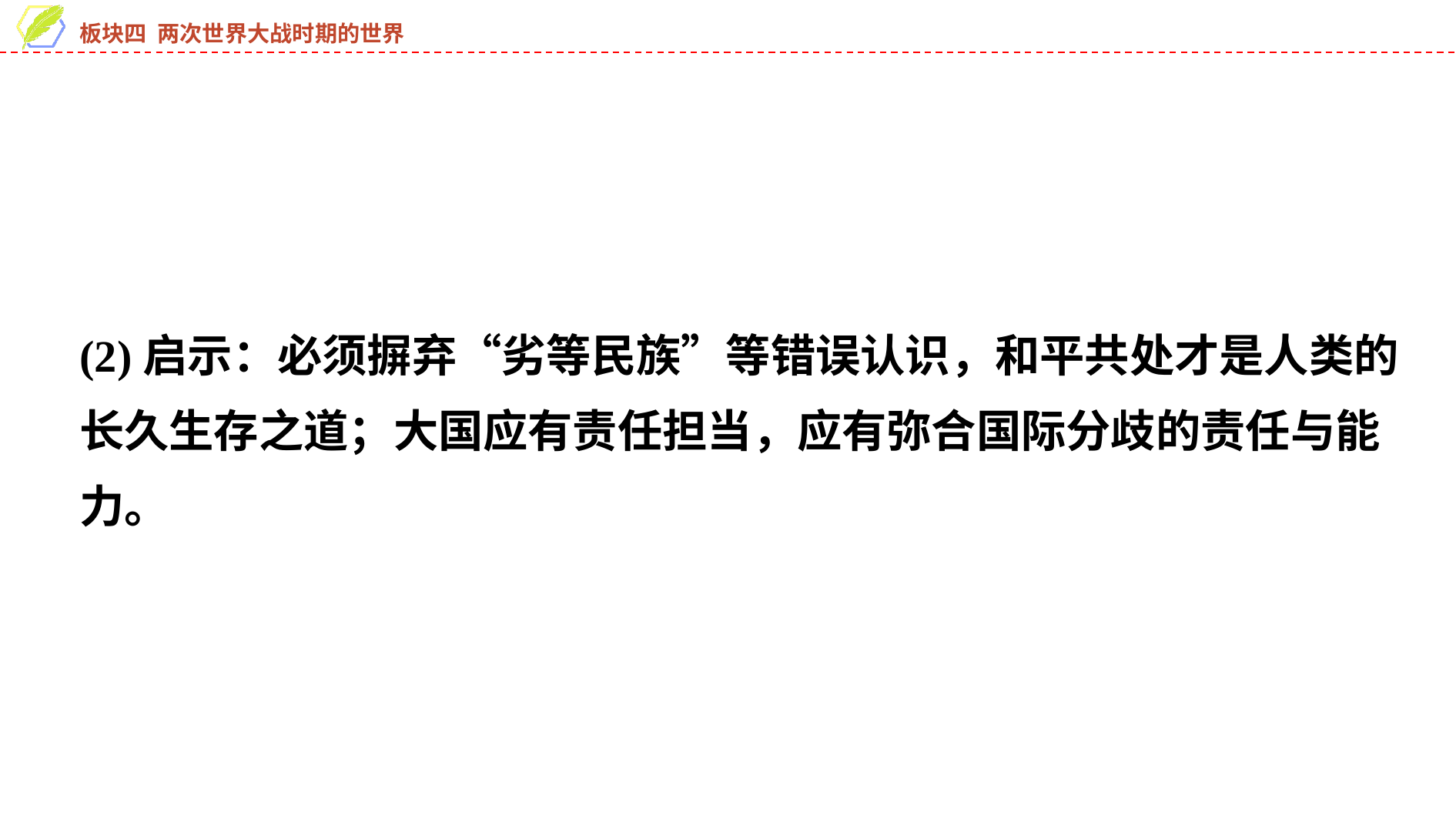

(2)启示：必须摒弃“劣等民族”等错误认识，和平共处才是人类的长久生存之道；大国应有责任担当，应有弥合国际分歧的责任与能力。